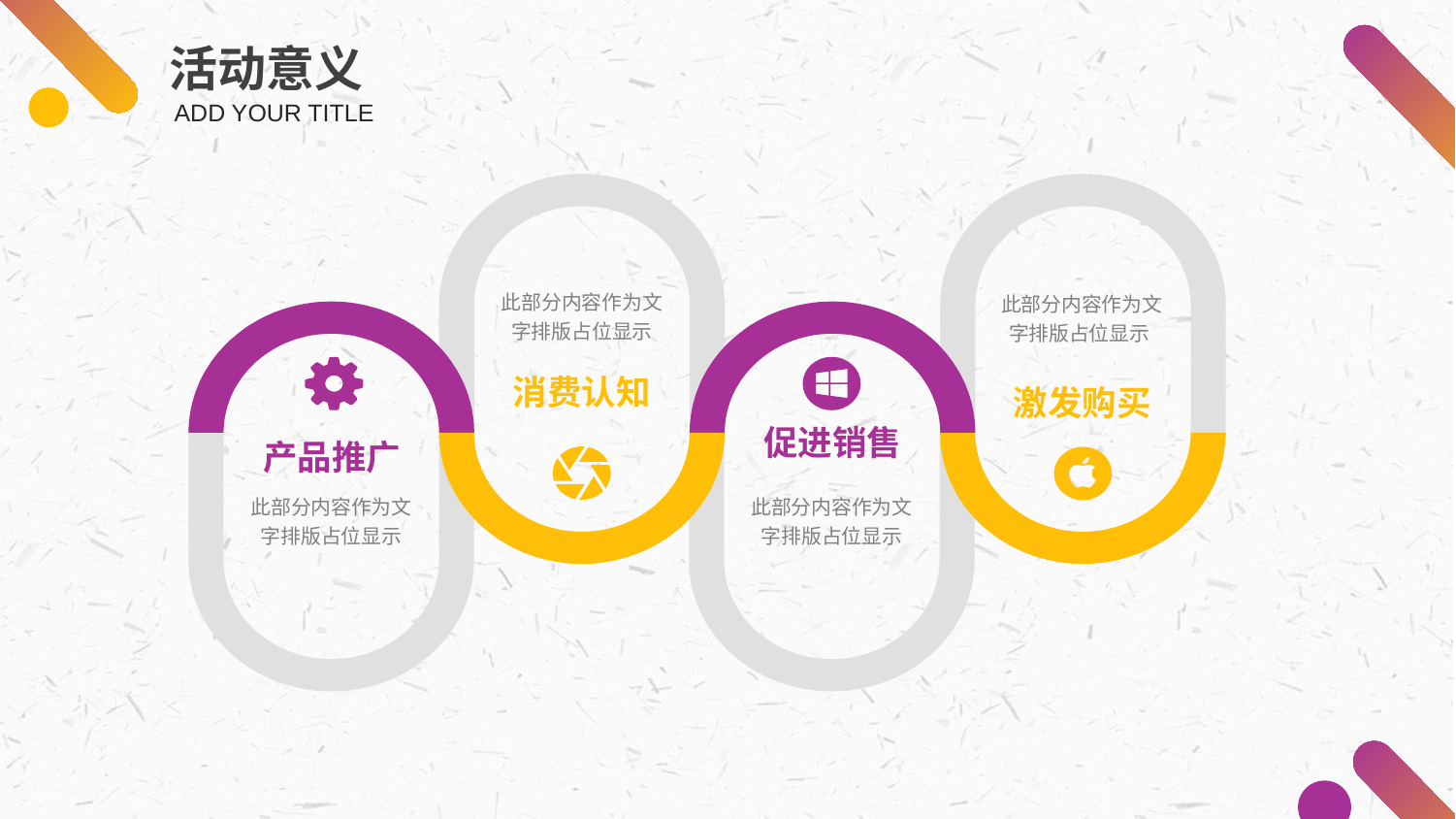

活动意义
ADD YOUR TITLE
此部分内容作为文字排版占位显示
此部分内容作为文字排版占位显示

消费认知
激发购买
促进销售
此部分内容作为文字排版占位显示
此部分内容作为文字排版占位显示

产品推广

PPT模板 http://www.1ppt.com/moban/